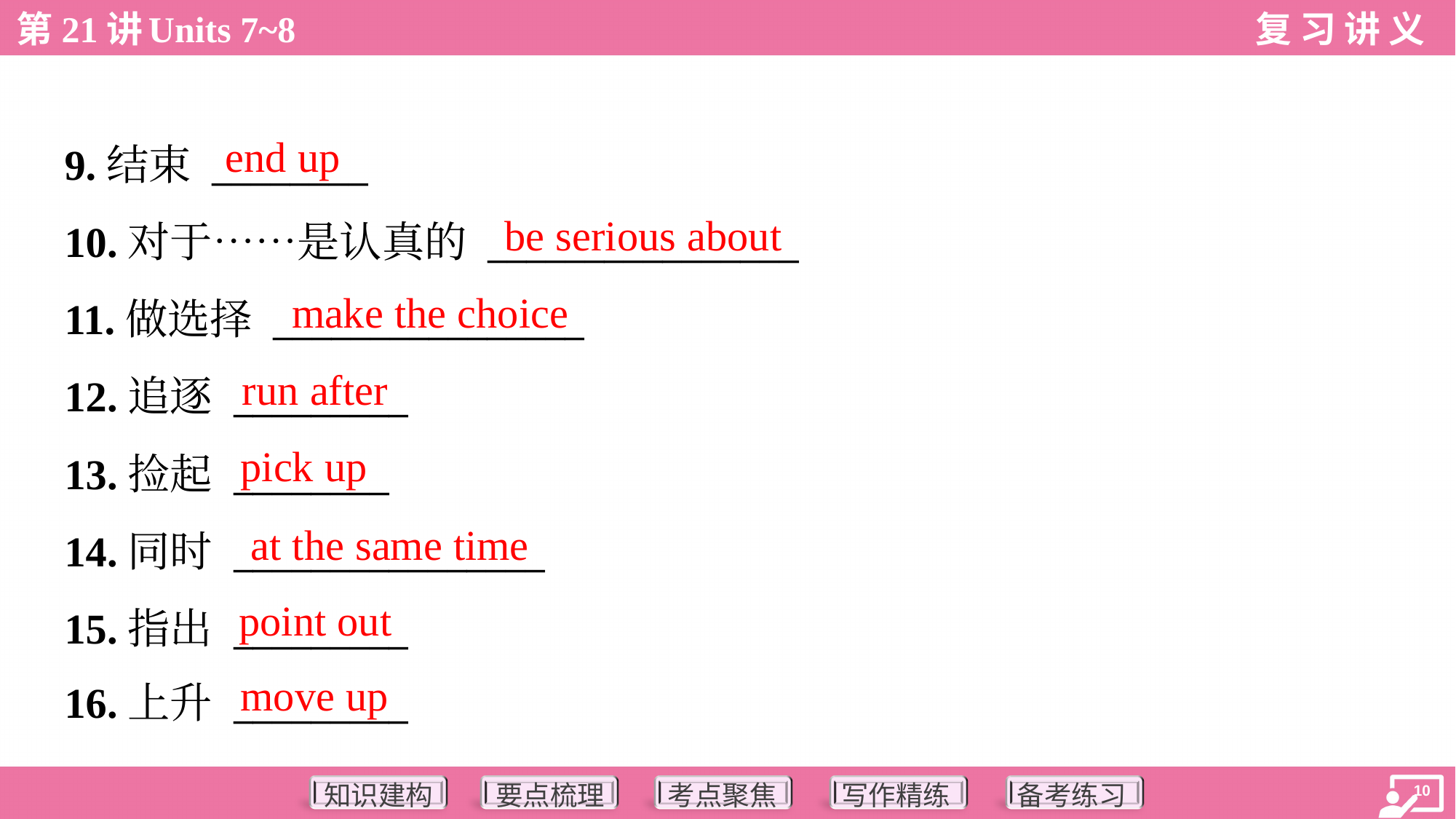

end up
9.结束 ________
10.对于……是认真的 ________________
11.做选择 ________________
12.追逐 _________
13.捡起 ________
14.同时 ________________
15.指出 _________
16.上升 _________
be serious about
make the choice
run after
pick up
at the same time
point out
move up